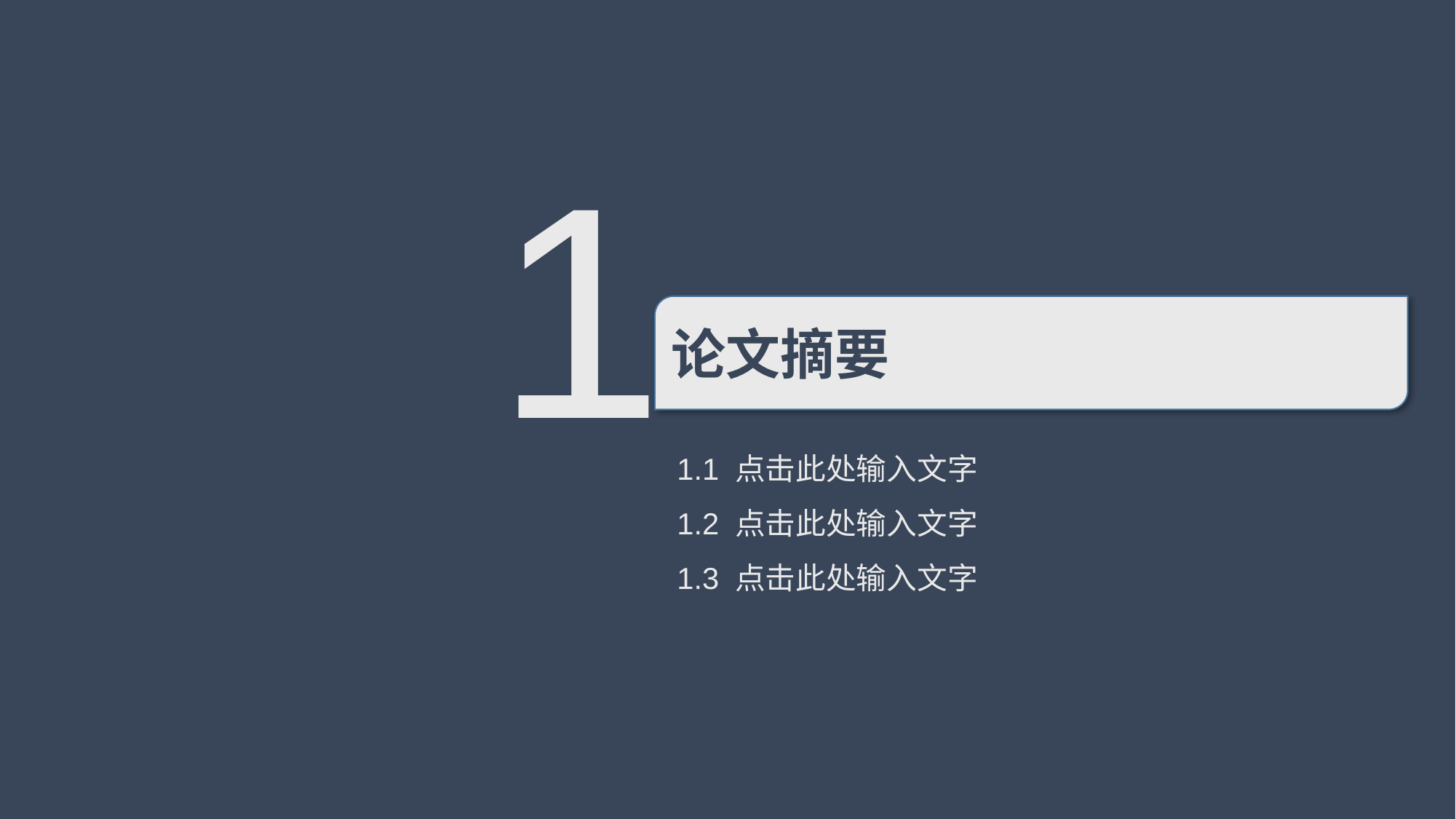

1
论文摘要
1.1 点击此处输入文字
1.2 点击此处输入文字
1.3 点击此处输入文字